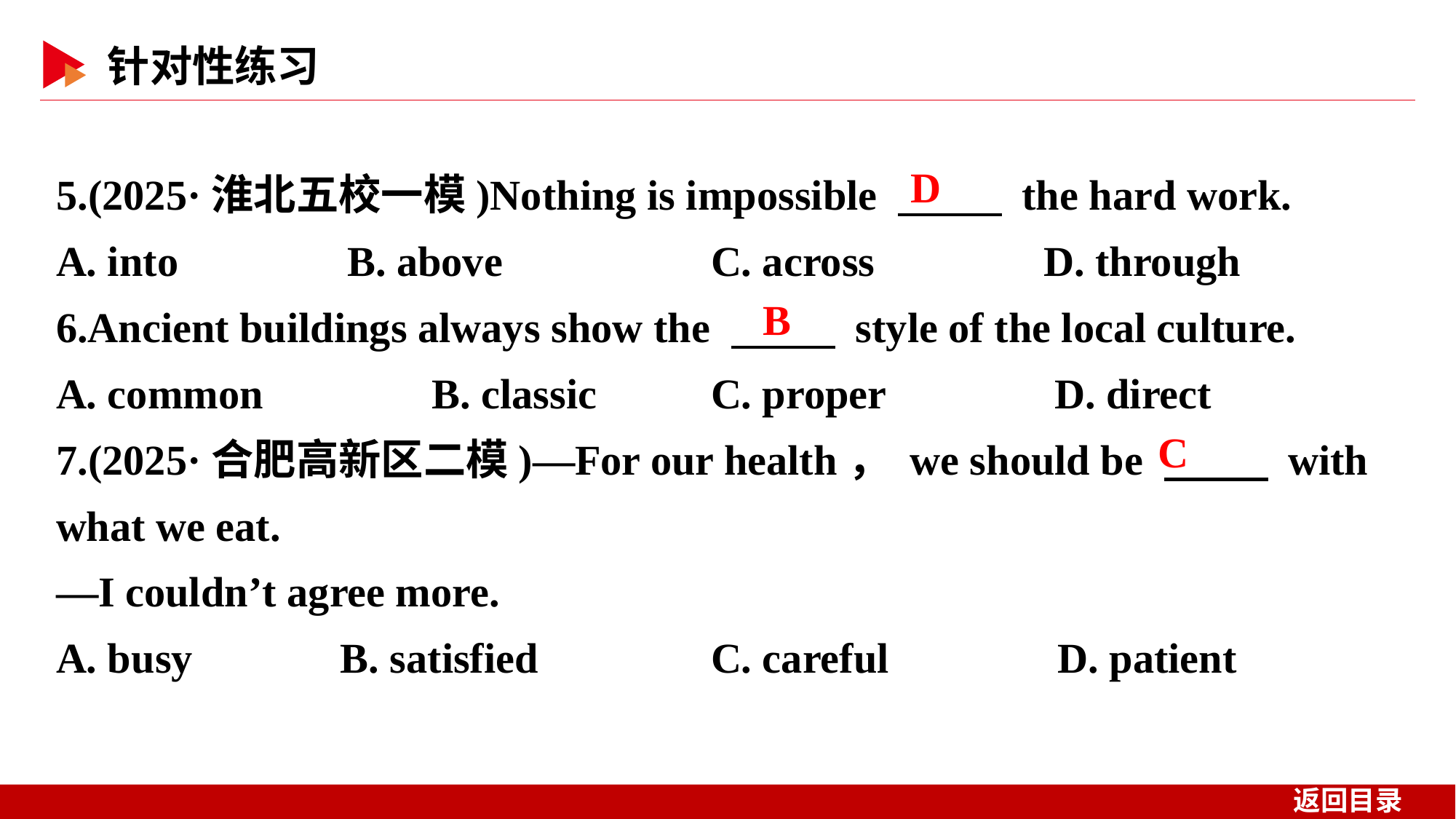

5.(2025·淮北五校一模)Nothing is impossible 　  　 the hard work.
A. into                B. above		C. across                D. through
6.Ancient buildings always show the 　  　 style of the local culture.
A. common                B. classic		C. proper                D. direct
7.(2025·合肥高新区二模)—For our health， we should be 　  　 with what we eat.
—I couldn’t agree more.
A. busy              B. satisfied		C. careful                D. patient
D
B
C